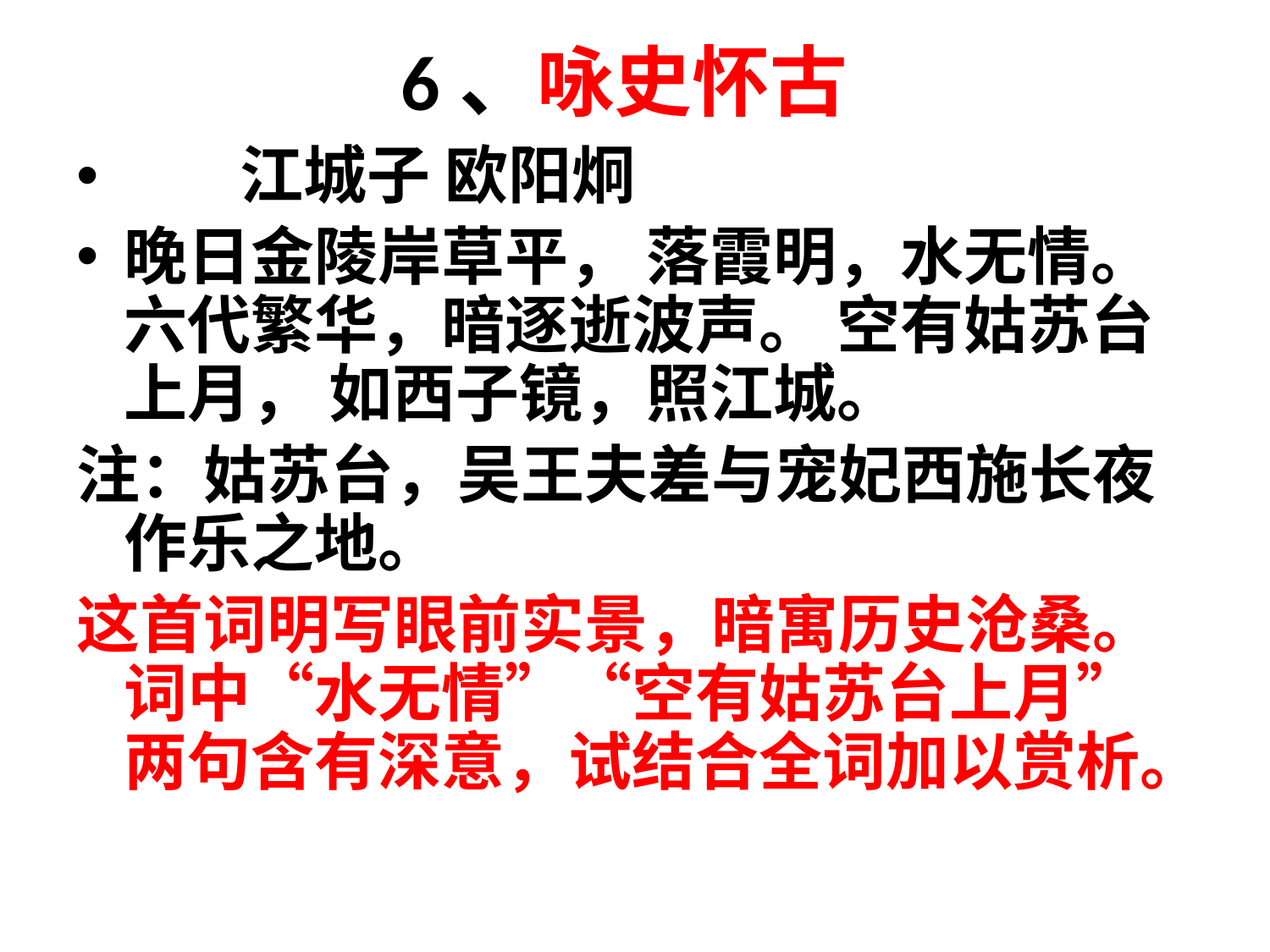

# 6、咏史怀古
       江城子 欧阳炯
晚日金陵岸草平， 落霞明，水无情。 六代繁华，暗逐逝波声。 空有姑苏台上月， 如西子镜，照江城。
注：姑苏台，吴王夫差与宠妃西施长夜作乐之地。
这首词明写眼前实景，暗寓历史沧桑。词中“水无情”“空有姑苏台上月”两句含有深意，试结合全词加以赏析。